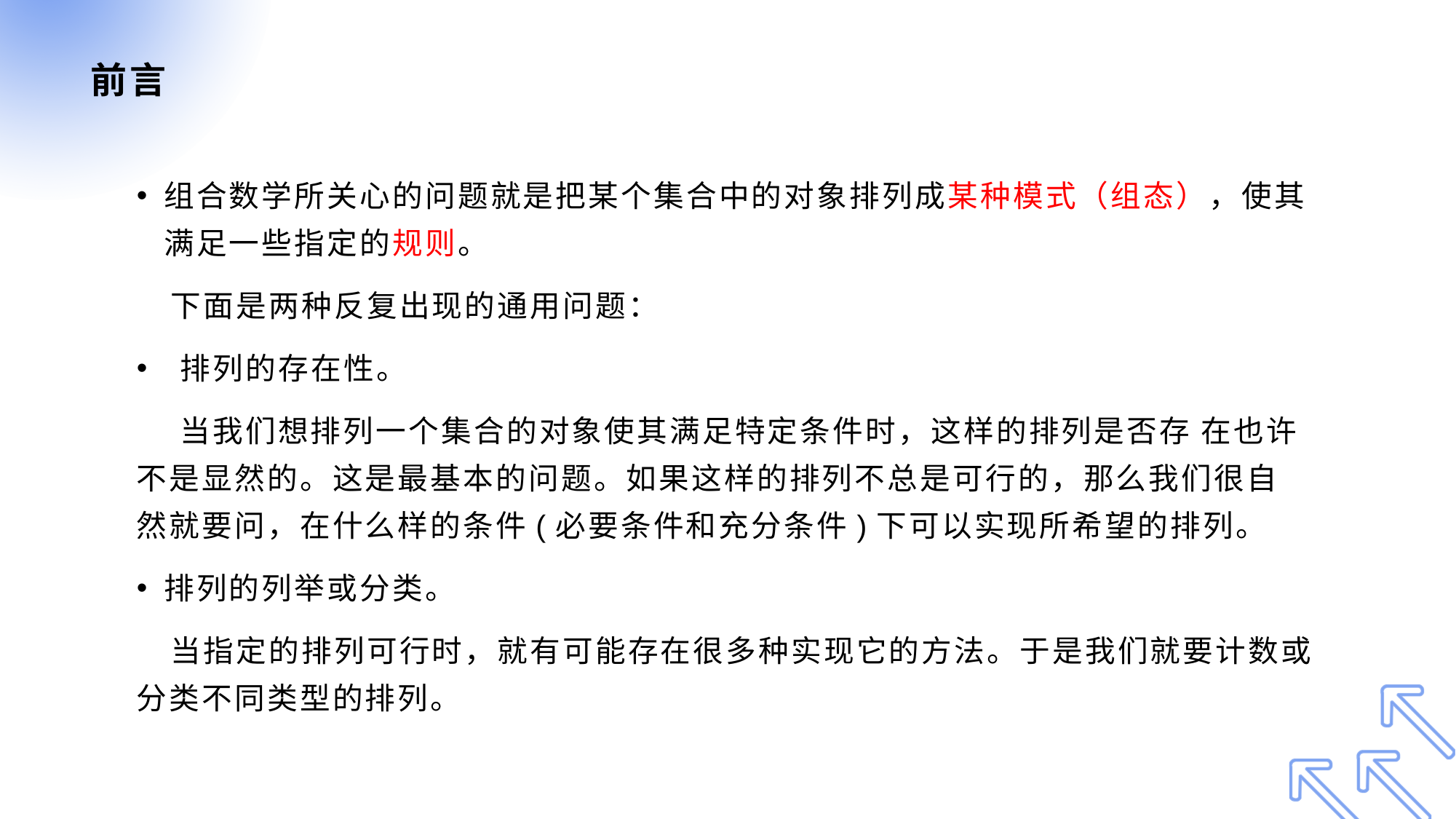

# 前言
组合数学所关心的问题就是把某个集合中的对象排列成某种模式（组态），使其满足一些指定的规则。
   下面是两种反复出现的通用问题：
 排列的存在性。
    当我们想排列一个集合的对象使其满足特定条件时，这样的排列是否存 在也许不是显然的。这是最基本的问题。如果这样的排列不总是可行的，那么我们很自 然就要问，在什么样的条件(必要条件和充分条件)下可以实现所希望的排列。
排列的列举或分类。
   当指定的排列可行时，就有可能存在很多种实现它的方法。于是我们就要计数或分类不同类型的排列。